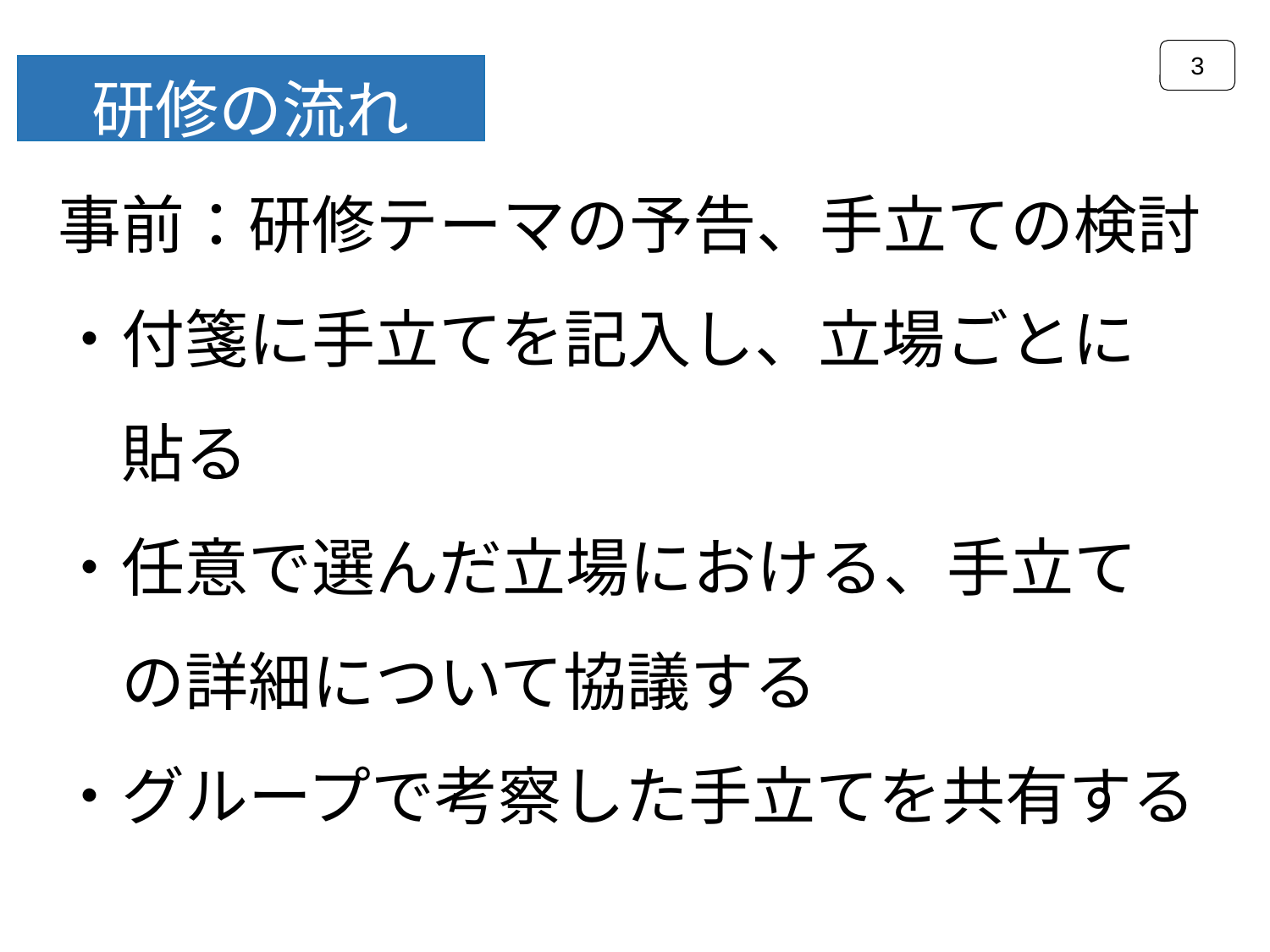

3
研修の流れ
事前：研修テーマの予告、手立ての検討
・付箋に手立てを記入し、立場ごとに
　貼る
・任意で選んだ立場における、手立て
　の詳細について協議する
・グループで考察した手立てを共有する